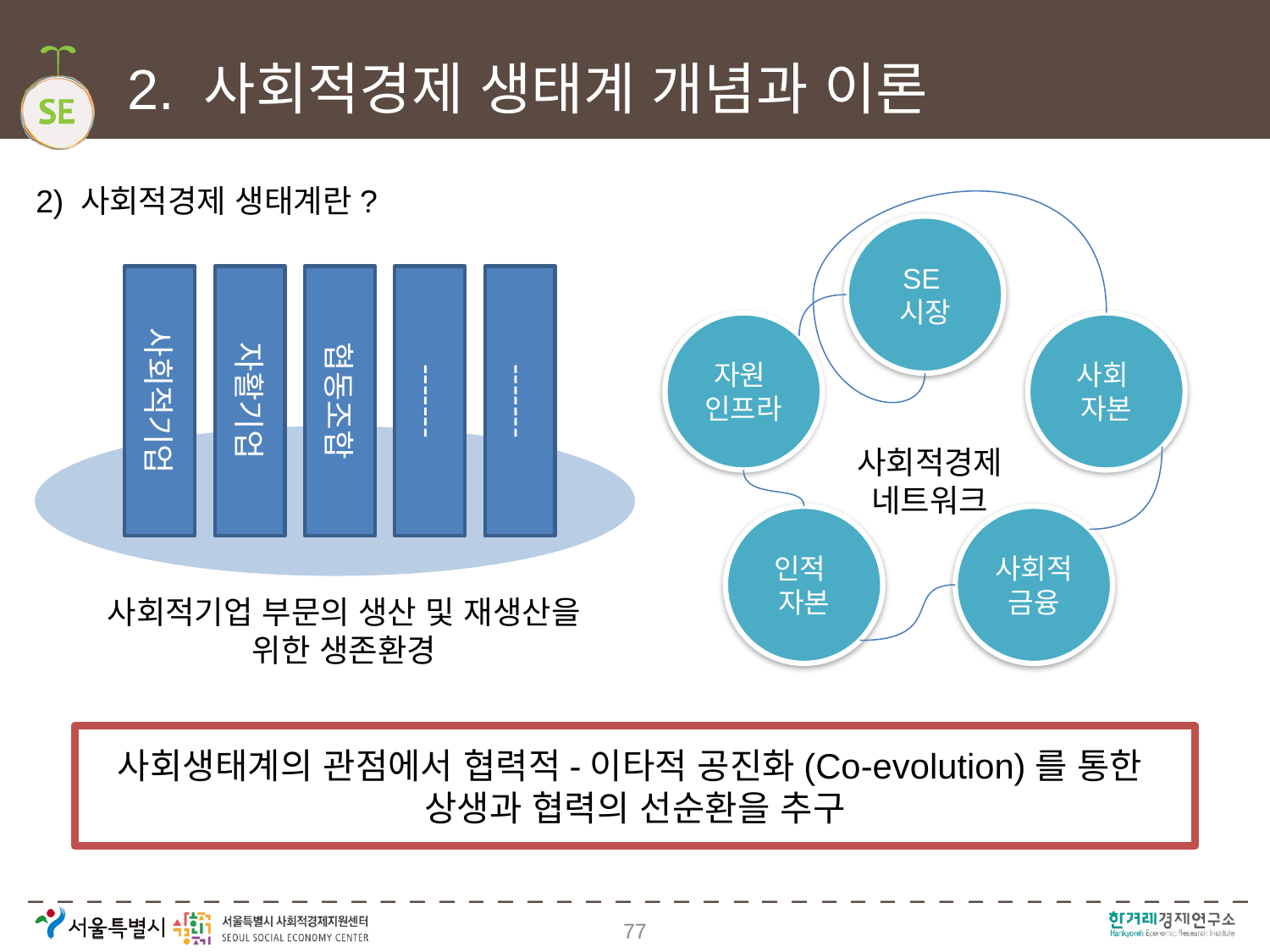

# 2. 사회적경제 생태계 개념과 이론
2) 사회적경제 생태계란?
SE시장
사회적기업
자활기업
협동조합
-------
-------
자원  인프라
사회  자본

사회적경제네트워크
인적  자본
사회적금융
사회적기업 부문의 생산 및 재생산을 위한 생존환경
사회생태계의 관점에서 협력적-이타적 공진화(Co-evolution)를 통한
상생과 협력의 선순환을 추구
77